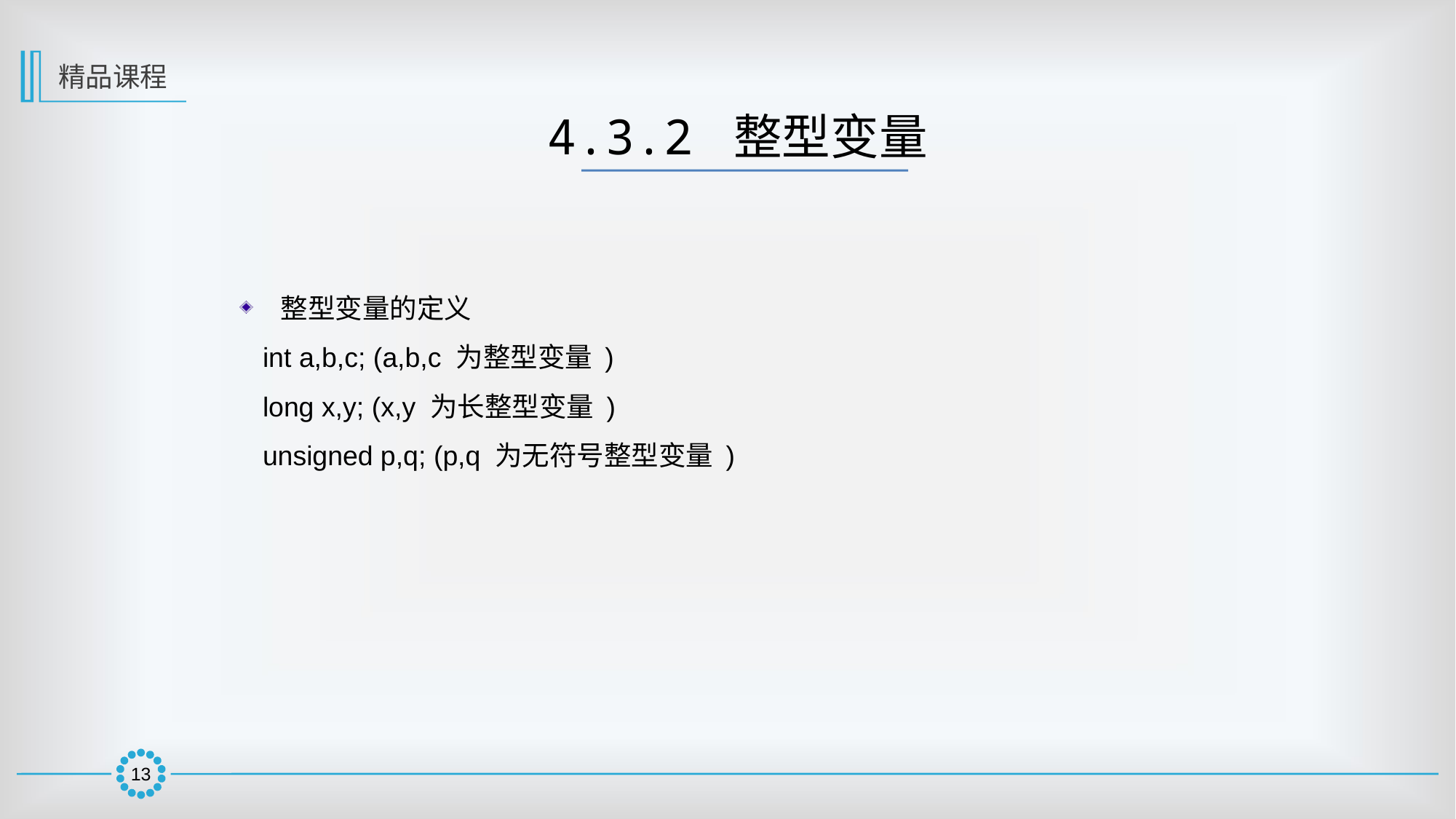

精品课程
4.3.2 整型变量

整型变量的定义
   int a,b,c; (a,b,c 为整型变量 )
   long x,y; (x,y 为长整型变量 )
   unsigned p,q; (p,q 为无符号整型变量 )

13